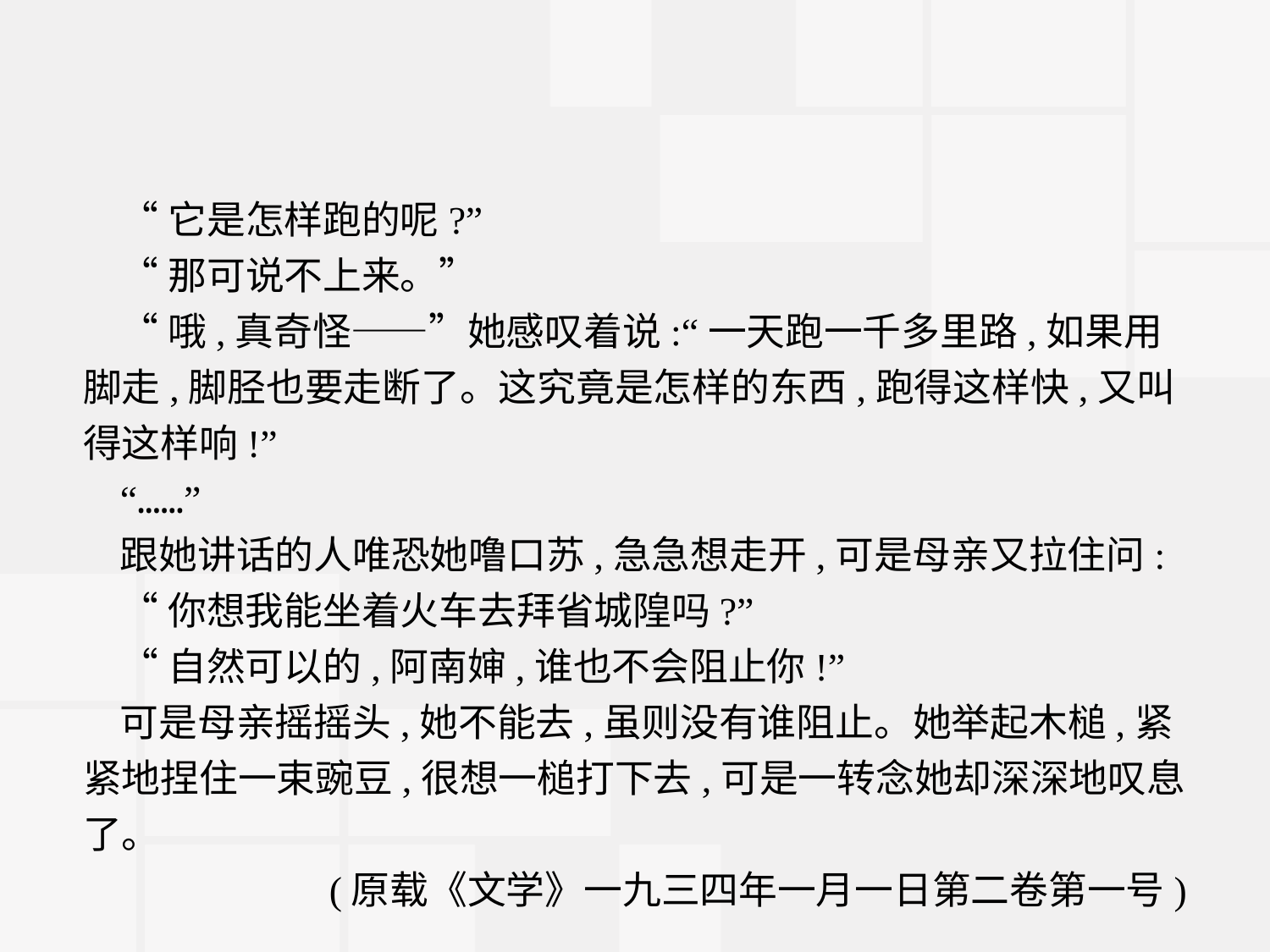

“它是怎样跑的呢?”
“那可说不上来。”
“哦,真奇怪——”她感叹着说:“一天跑一千多里路,如果用脚走,脚胫也要走断了。这究竟是怎样的东西,跑得这样快,又叫得这样响!”
“……”
跟她讲话的人唯恐她噜口苏,急急想走开,可是母亲又拉住问:
“你想我能坐着火车去拜省城隍吗?”
“自然可以的,阿南婶,谁也不会阻止你!”
可是母亲摇摇头,她不能去,虽则没有谁阻止。她举起木槌,紧紧地捏住一束豌豆,很想一槌打下去,可是一转念她却深深地叹息了。
(原载《文学》一九三四年一月一日第二卷第一号)